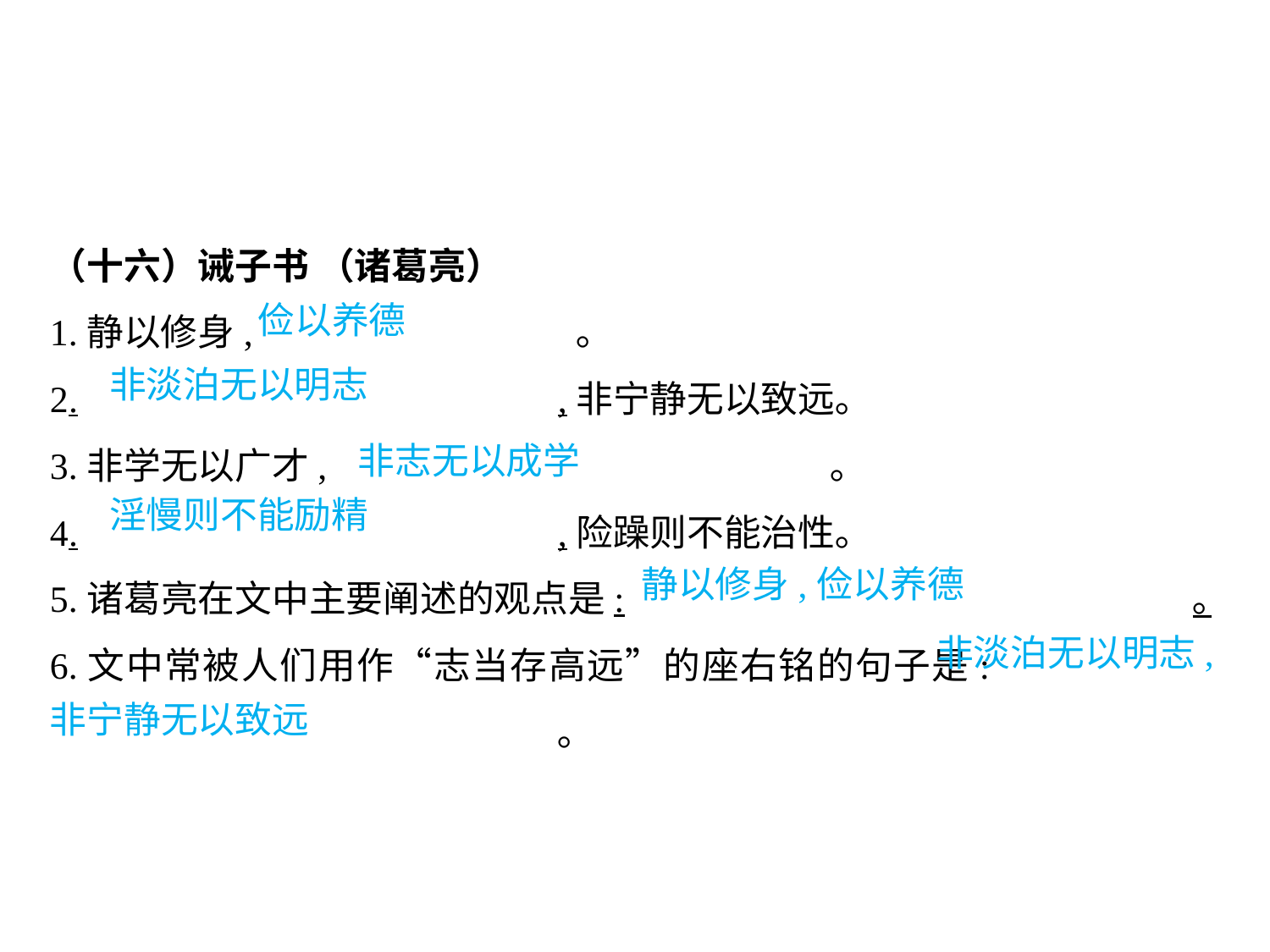

（十六）诫子书 （诸葛亮）
1.静以修身,			 ｡
2.				,非宁静无以致远｡
3.非学无以广才,				 ｡
4.				,险躁则不能治性｡
5.诸葛亮在文中主要阐述的观点是:					｡
6.文中常被人们用作“志当存高远”的座右铭的句子是:						｡
俭以养德
非淡泊无以明志
非志无以成学
淫慢则不能励精
静以修身,俭以养德
非淡泊无以明志,
非宁静无以致远